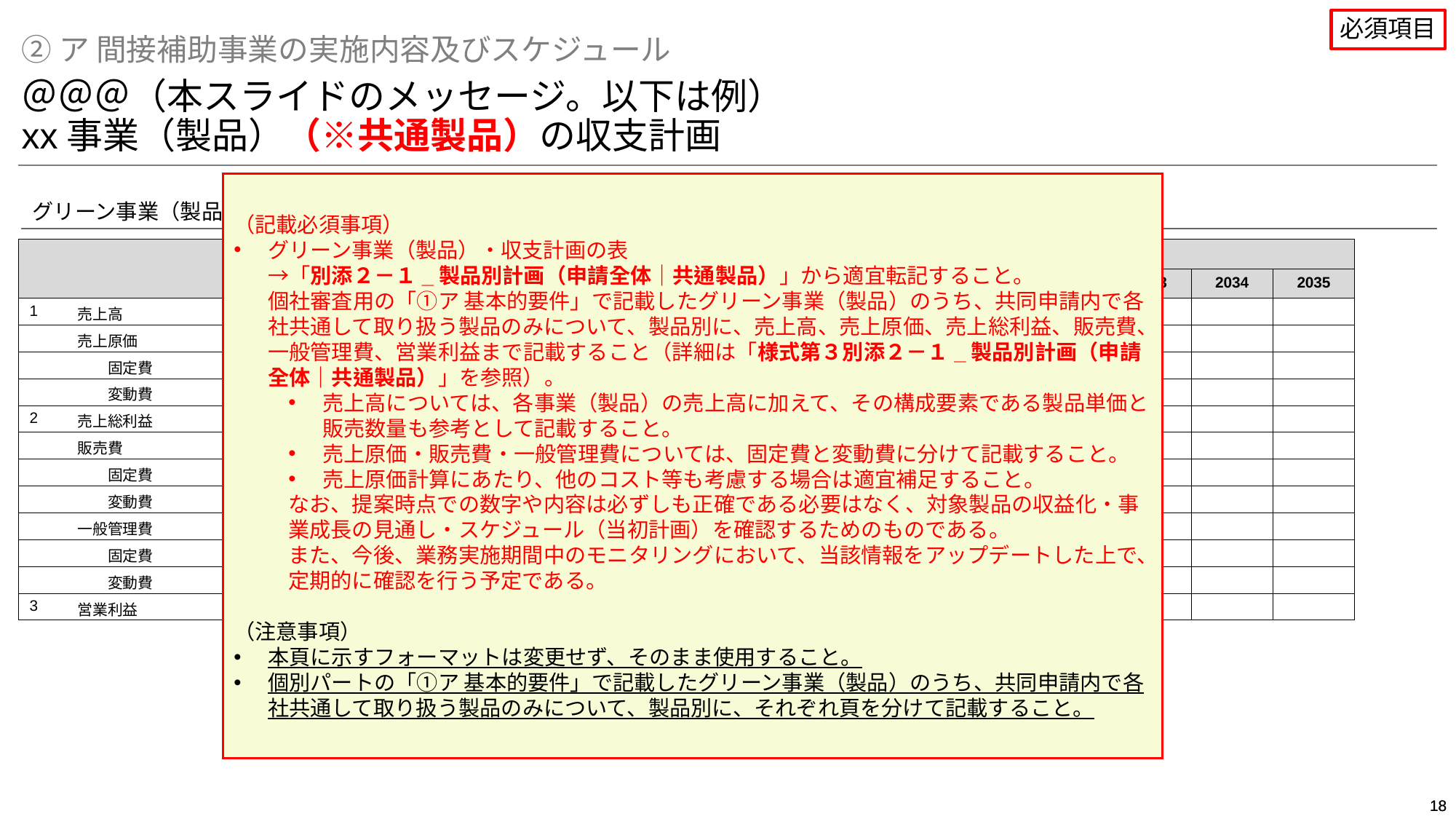

必須項目
②ア 間接補助事業の実施内容及びスケジュール
＠＠＠（本スライドのメッセージ。以下は例）
xx事業（製品）（※共通製品）の収支計画
（記載必須事項）
グリーン事業（製品）・収支計画の表
→「別添２－１_製品別計画（申請全体｜共通製品）」から適宜転記すること。
個社審査用の「①ア 基本的要件」で記載したグリーン事業（製品）のうち、共同申請内で各社共通して取り扱う製品のみについて、製品別に、売上高、売上原価、売上総利益、販売費、一般管理費、営業利益まで記載すること（詳細は「様式第３別添２－１_製品別計画（申請全体｜共通製品）」を参照）。
売上高については、各事業（製品）の売上高に加えて、その構成要素である製品単価と販売数量も参考として記載すること。
売上原価・販売費・一般管理費については、固定費と変動費に分けて記載すること。
売上原価計算にあたり、他のコスト等も考慮する場合は適宜補足すること。
なお、提案時点での数字や内容は必ずしも正確である必要はなく、対象製品の収益化・事業成長の見通し・スケジュール（当初計画）を確認するためのものである。
また、今後、業務実施期間中のモニタリングにおいて、当該情報をアップデートした上で、定期的に確認を行う予定である。

（注意事項）
本頁に示すフォーマットは変更せず、そのまま使用すること。
個別パートの「①ア 基本的要件」で記載したグリーン事業（製品）のうち、共同申請内で各社共通して取り扱う製品のみについて、製品別に、それぞれ頁を分けて記載すること。
グリーン事業（製品）（※共同申請内で各社共通して取り扱う製品）
| 項目 | 対象経費 | 年度（百万円） |  |  |  |  |  |  |  |  |  |
| --- | --- | --- | --- | --- | --- | --- | --- | --- | --- | --- | --- |
| 設備名 | 対象経費 | 2026 | 2027 | 2028 | 2029 | 2030 | 2031 | 2032 | 2033 | 2034 | 2035 |
| 1 | 売上高 |  |  |  |  |  |  |  |  |  |  |
|  | 売上原価 |  |  |  |  |  |  |  |  |  |  |
|  | 固定費 |  |  |  |  |  |  |  |  |  |  |
|  | 変動費 |  |  |  |  |  |  |  |  |  |  |
| 2 | 売上総利益 |  |  |  |  |  |  |  |  |  |  |
|  | 販売費 |  |  |  |  |  |  |  |  |  |  |
|  | 固定費 |  |  |  |  |  |  |  |  |  |  |
|  | 変動費 |  |  |  |  |  |  |  |  |  |  |
|  | 一般管理費 |  |  |  |  |  |  |  |  |  |  |
|  | 固定費 |  |  |  |  |  |  |  |  |  |  |
|  | 変動費 |  |  |  |  |  |  |  |  |  |  |
| 3 | 営業利益 |  |  |  |  |  |  |  |  |  |  |
xxx